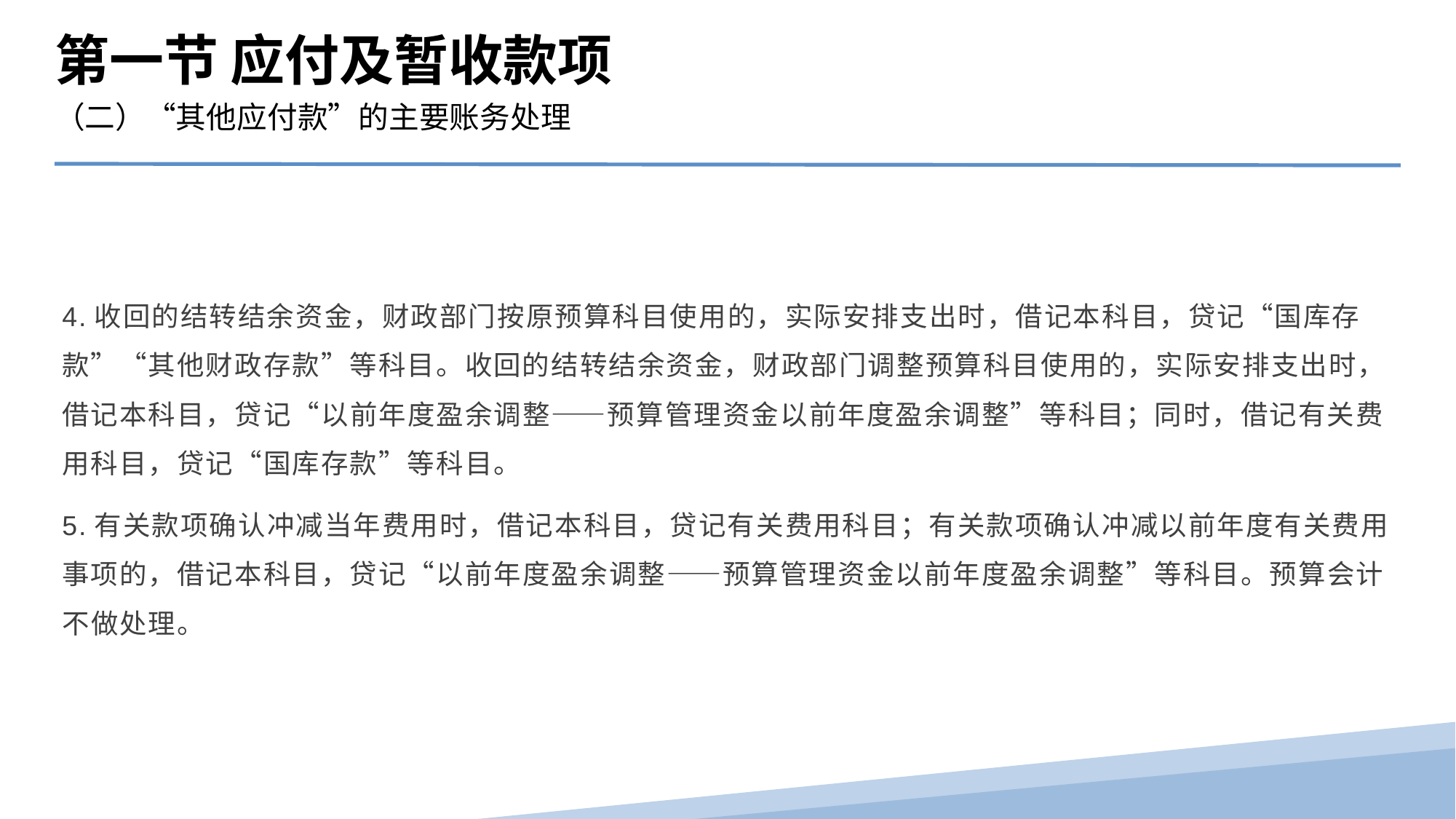

第一节 应付及暂收款项
（二）“其他应付款”的主要账务处理
4.收回的结转结余资金，财政部门按原预算科目使用的，实际安排支出时，借记本科目，贷记“国库存款”“其他财政存款”等科目。收回的结转结余资金，财政部门调整预算科目使用的，实际安排支出时，借记本科目，贷记“以前年度盈余调整——预算管理资金以前年度盈余调整”等科目；同时，借记有关费用科目，贷记“国库存款”等科目。
5.有关款项确认冲减当年费用时，借记本科目，贷记有关费用科目；有关款项确认冲减以前年度有关费用事项的，借记本科目，贷记“以前年度盈余调整——预算管理资金以前年度盈余调整”等科目。预算会计不做处理。